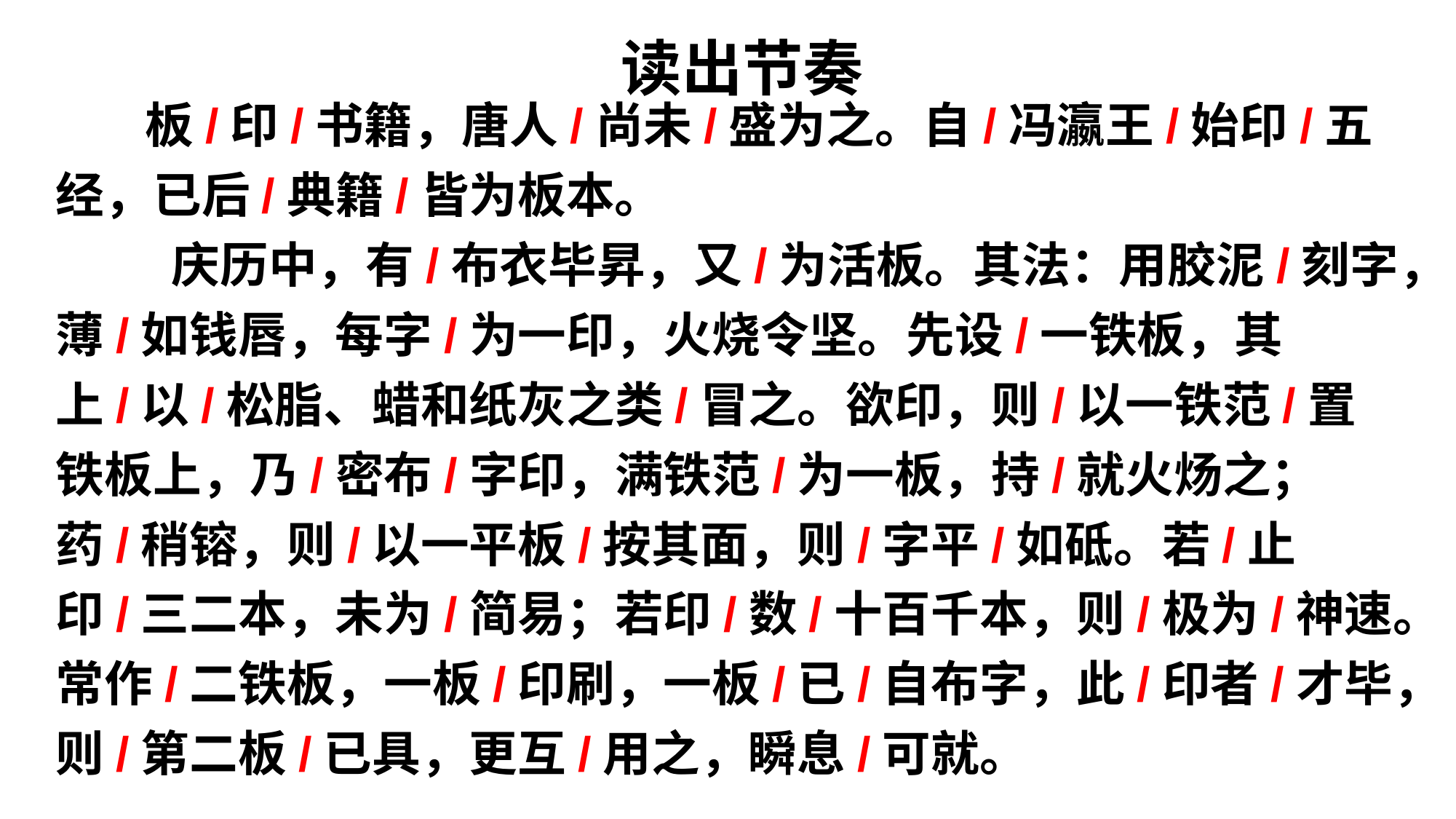

读出节奏
       板/印/书籍，唐人/尚未/盛为之。自/冯瀛王/始印/五经，已后/典籍/皆为板本。
  　   庆历中，有/布衣毕昇，又/为活板。其法：用胶泥/刻字，薄/如钱唇，每字/为一印，火烧令坚。先设/一铁板，其上/以/松脂、蜡和纸灰之类/冒之。欲印，则/以一铁范/置铁板上，乃/密布/字印，满铁范/为一板，持/就火炀之；药/稍镕，则/以一平板/按其面，则/字平/如砥。若/止印/三二本，未为/简易；若印/数/十百千本，则/极为/神速。常作/二铁板，一板/印刷，一板/已/自布字，此/印者/才毕，则/第二板/已具，更互/用之，瞬息/可就。